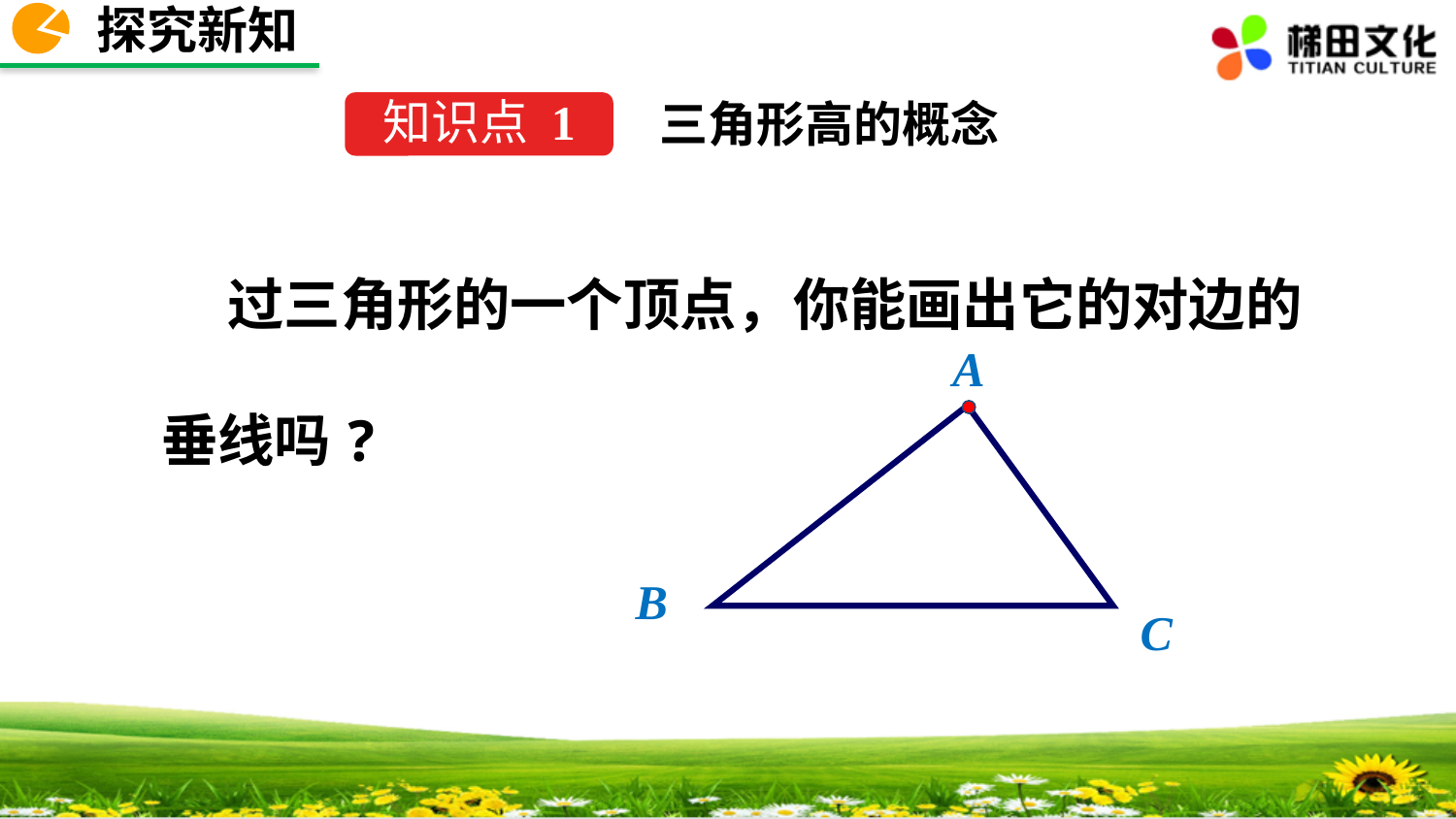

探究新知

三角形高的概念

知识点 1
     过三角形的一个顶点，你能画出它的对边的垂线吗?
A

B
C